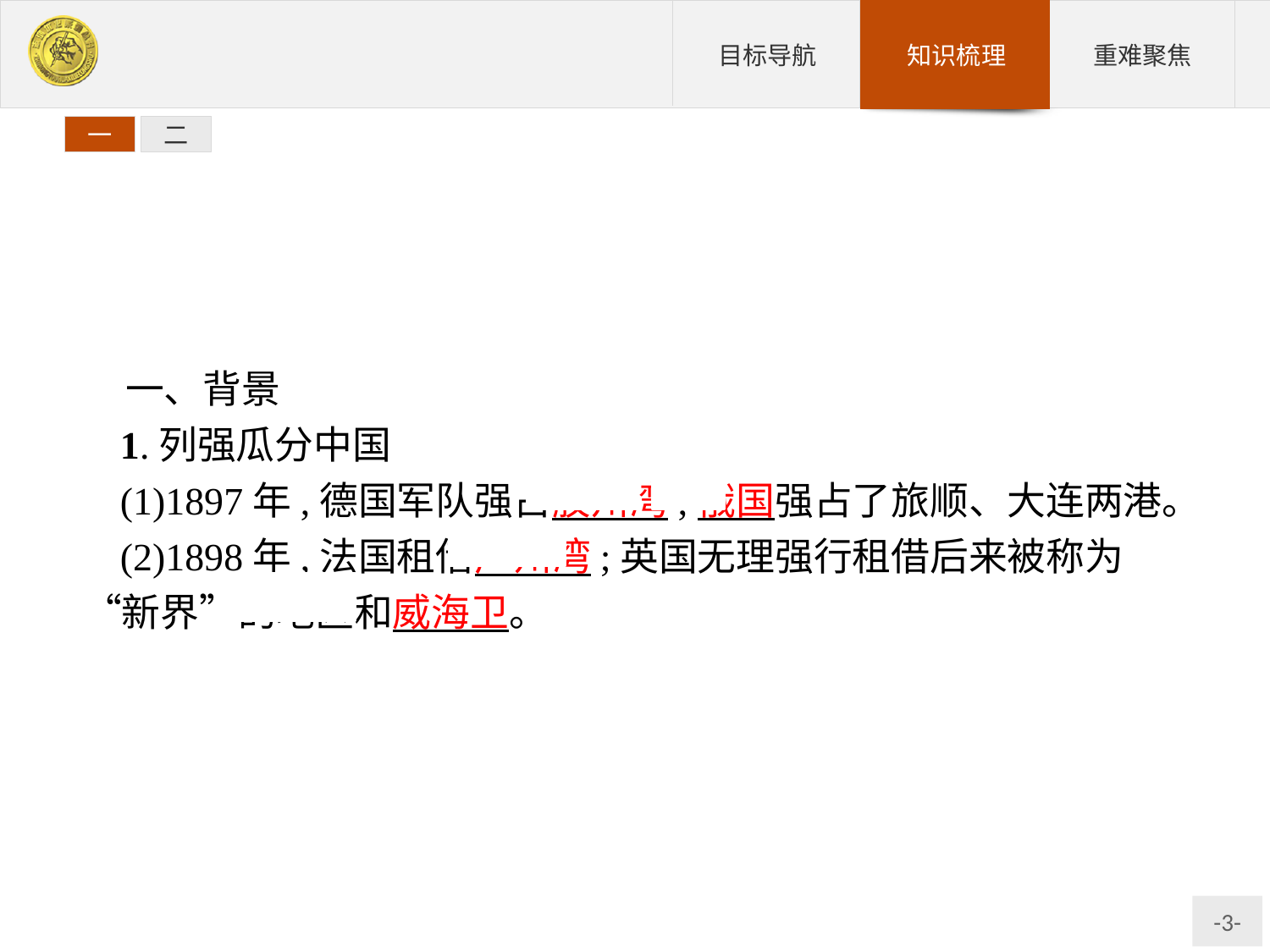

一
二
一、背景
1.列强瓜分中国
(1)1897年,德国军队强占胶州湾;俄国强占了旅顺、大连两港。
(2)1898年,法国租借广州湾;英国无理强行租借后来被称为“新界”的地区和威海卫。